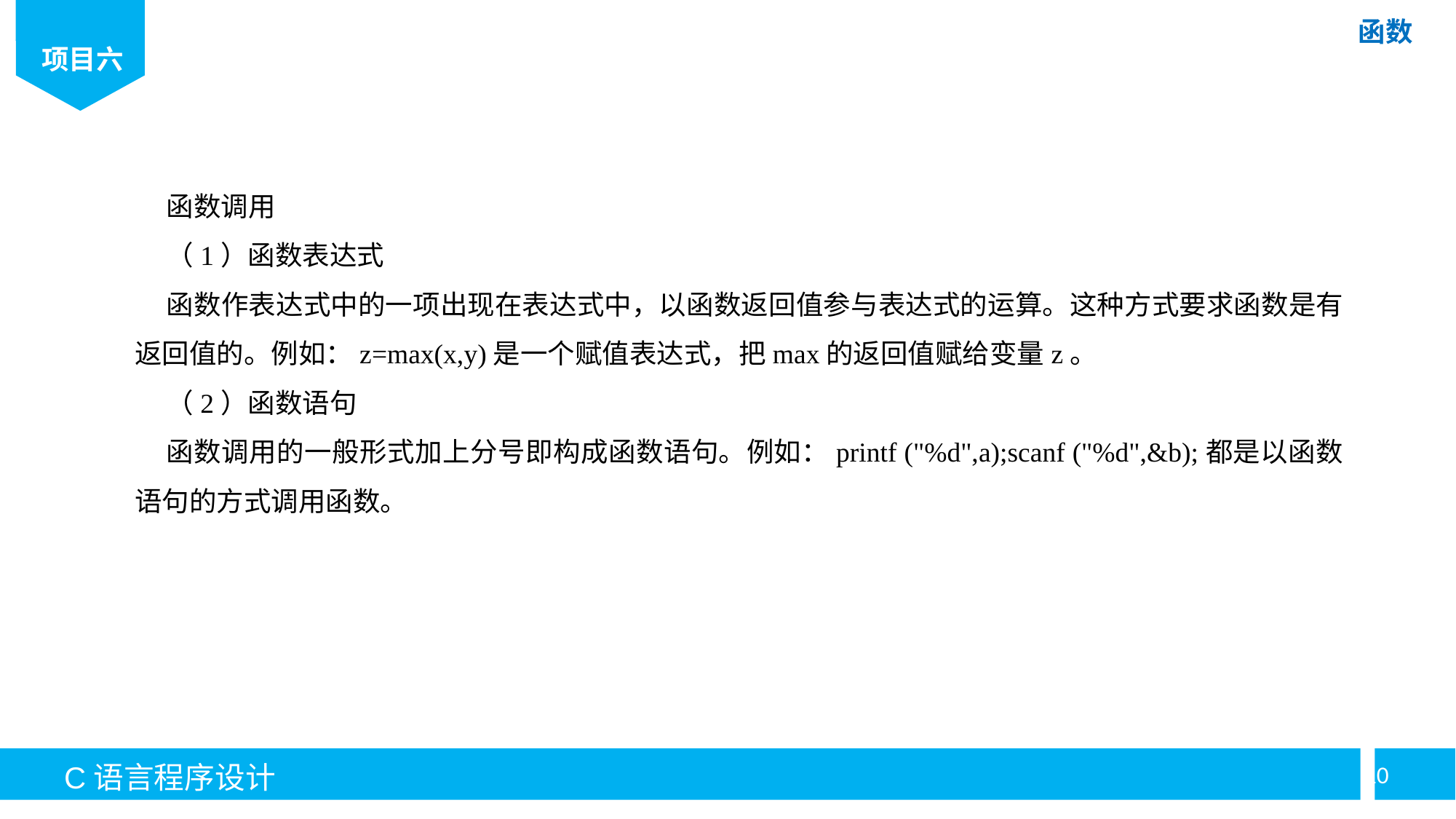

函数调用
（1）函数表达式
函数作表达式中的一项出现在表达式中，以函数返回值参与表达式的运算。这种方式要求函数是有返回值的。例如：z=max(x,y)是一个赋值表达式，把max的返回值赋给变量z。
（2）函数语句
函数调用的一般形式加上分号即构成函数语句。例如：printf ("%d",a);scanf ("%d",&b);都是以函数语句的方式调用函数。